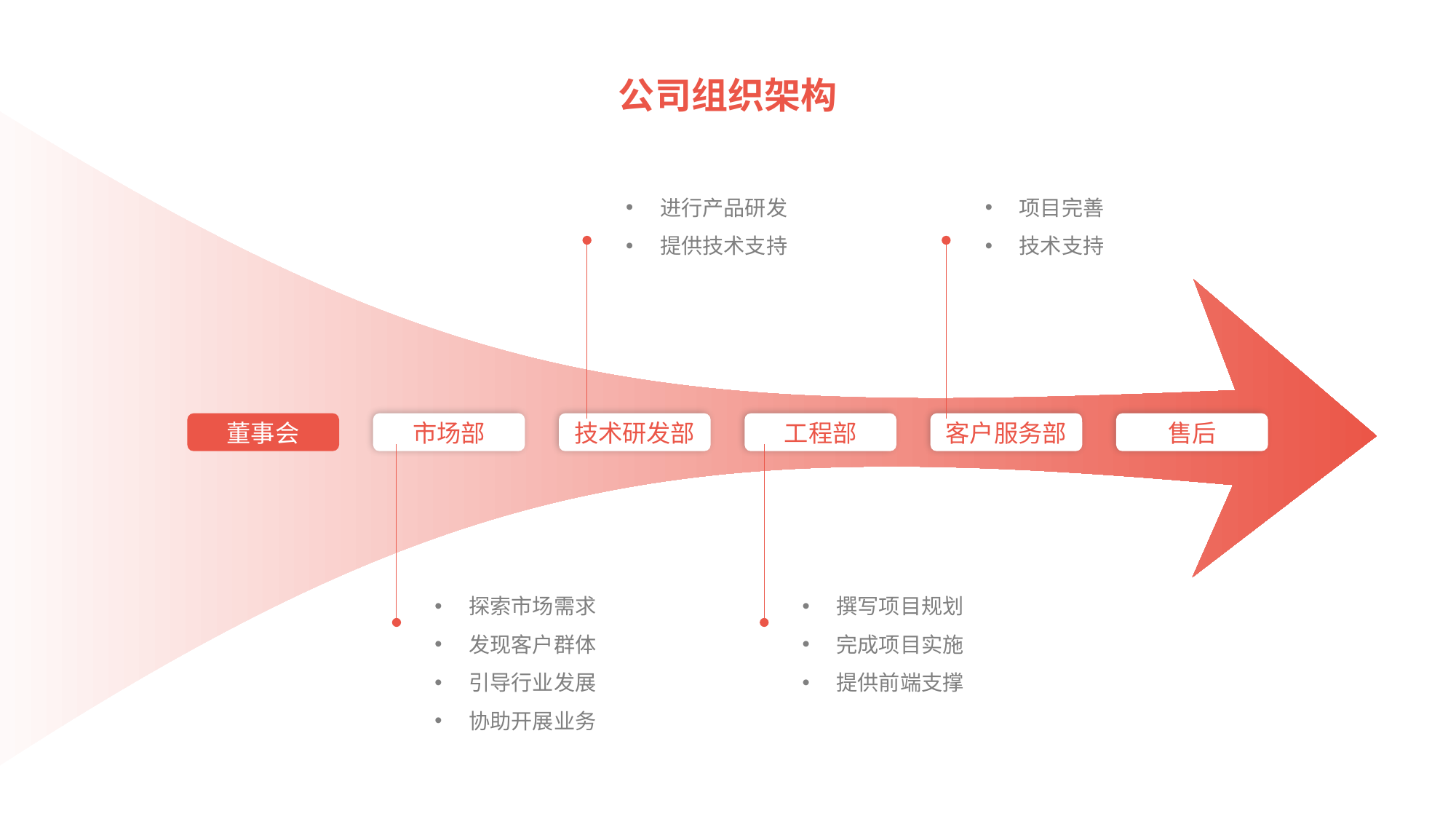

公司组织架构

进行产品研发
提供技术支持
项目完善
技术支持
董事会
市场部
技术研发部
工程部
客户服务部
售后
探索市场需求
发现客户群体
引导行业发展
协助开展业务
撰写项目规划
完成项目实施
提供前端支撑